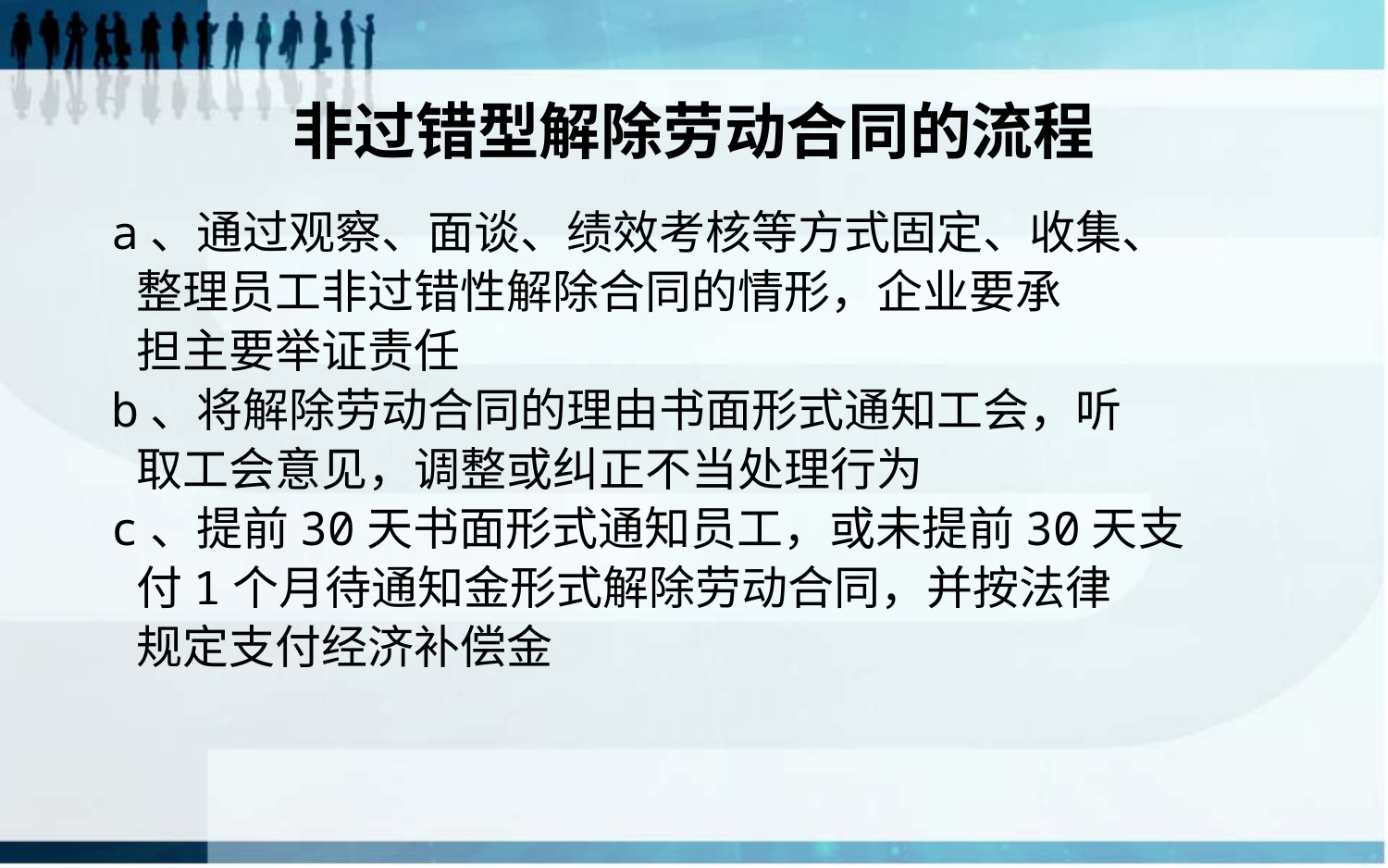

# 非过错型解除劳动合同的流程
 a、通过观察、面谈、绩效考核等方式固定、收集、
    整理员工非过错性解除合同的情形，企业要承
    担主要举证责任
 b、将解除劳动合同的理由书面形式通知工会，听
    取工会意见，调整或纠正不当处理行为
 c、提前30天书面形式通知员工，或未提前30天支
    付1个月待通知金形式解除劳动合同，并按法律
    规定支付经济补偿金